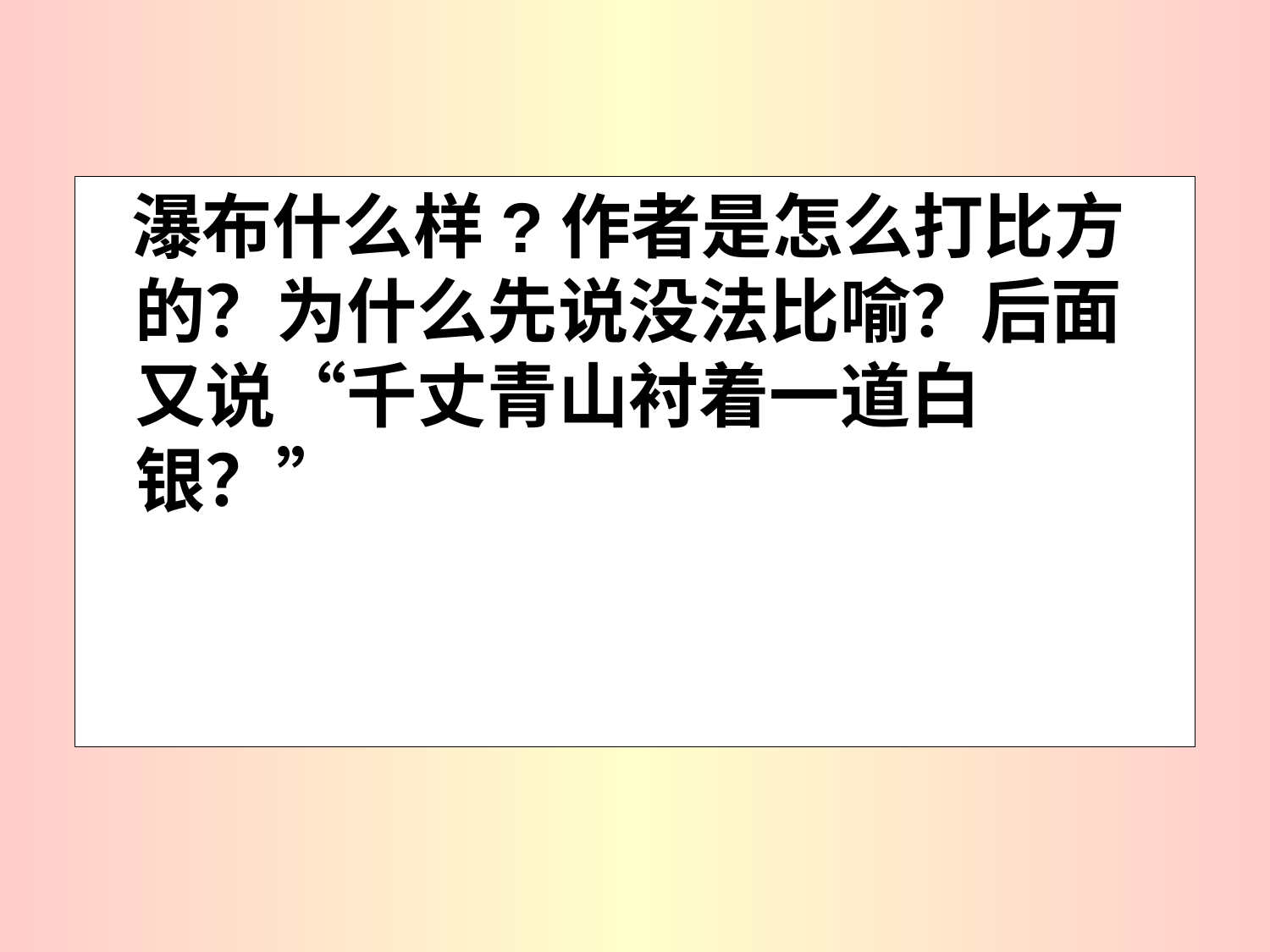

瀑布什么样?作者是怎么打比方的？为什么先说没法比喻？后面又说“千丈青山衬着一道白银？”